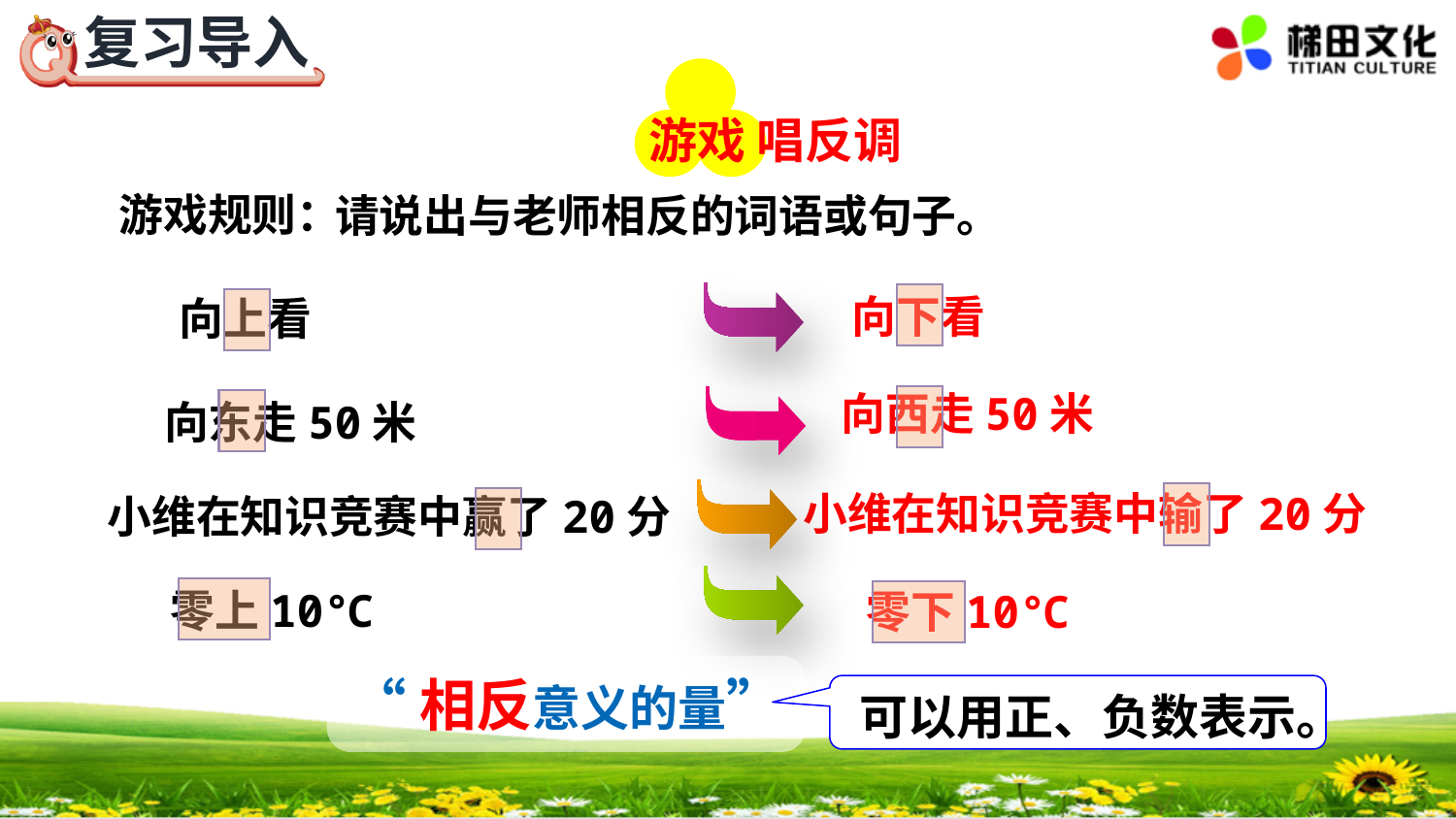

游戏 唱反调
请说出与老师相反的词语或句子。
游戏规则：
向下看

向上看

向西走50米

向东走50米

小维在知识竞赛中输了20分

小维在知识竞赛中赢了20分

零上10℃
零下10℃

“相反意义的量”
可以用正、负数表示。